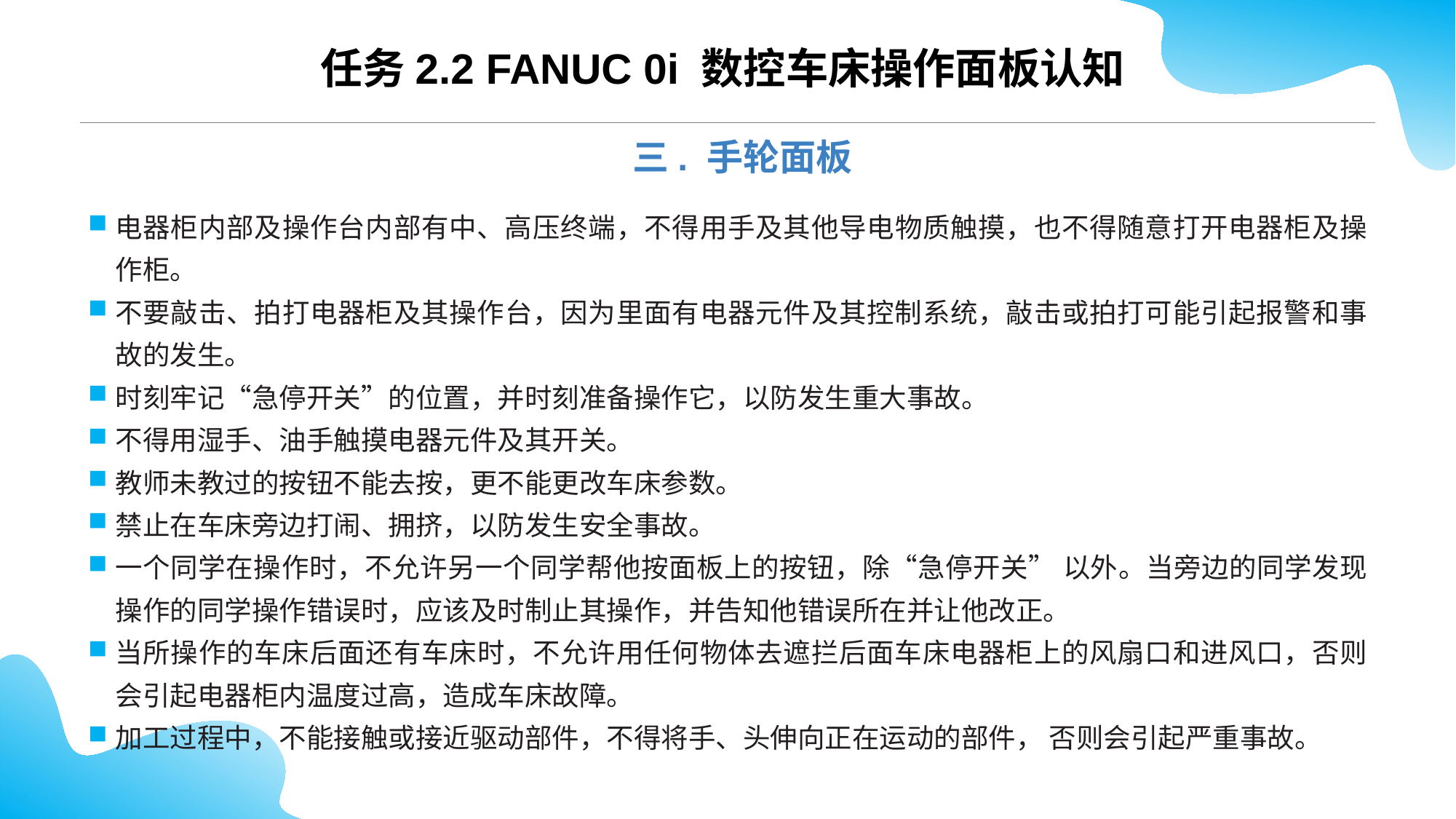

任务2.2 FANUC 0i 数控车床操作面板认知
三. 手轮面板
电器柜内部及操作台内部有中、高压终端，不得用手及其他导电物质触摸，也不得随意打开电器柜及操作柜。
不要敲击、拍打电器柜及其操作台，因为里面有电器元件及其控制系统，敲击或拍打可能引起报警和事故的发生。
时刻牢记“急停开关”的位置，并时刻准备操作它，以防发生重大事故。
不得用湿手、油手触摸电器元件及其开关。
教师未教过的按钮不能去按，更不能更改车床参数。
禁止在车床旁边打闹、拥挤，以防发生安全事故。
一个同学在操作时，不允许另一个同学帮他按面板上的按钮，除“急停开关” 以外。当旁边的同学发现操作的同学操作错误时，应该及时制止其操作，并告知他错误所在并让他改正。
当所操作的车床后面还有车床时，不允许用任何物体去遮拦后面车床电器柜上的风扇口和进风口，否则会引起电器柜内温度过高，造成车床故障。
加工过程中，不能接触或接近驱动部件，不得将手、头伸向正在运动的部件， 否则会引起严重事故。